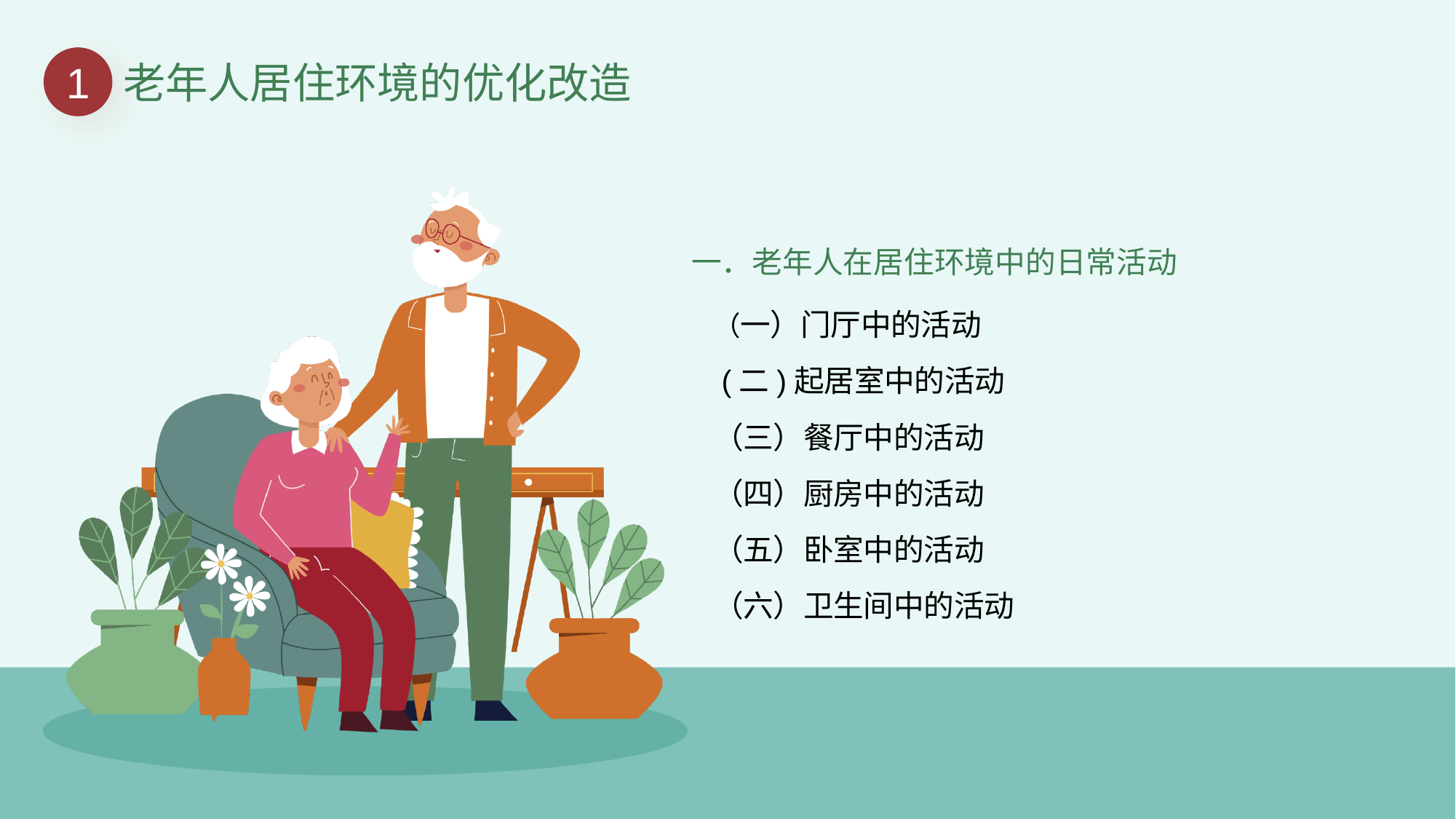

1
老年人居住环境的优化改造

一．老年人在居住环境中的日常活动
（一）门厅中的活动
 (二)起居室中的活动
（三）餐厅中的活动
（四）厨房中的活动
（五）卧室中的活动
（六）卫生间中的活动